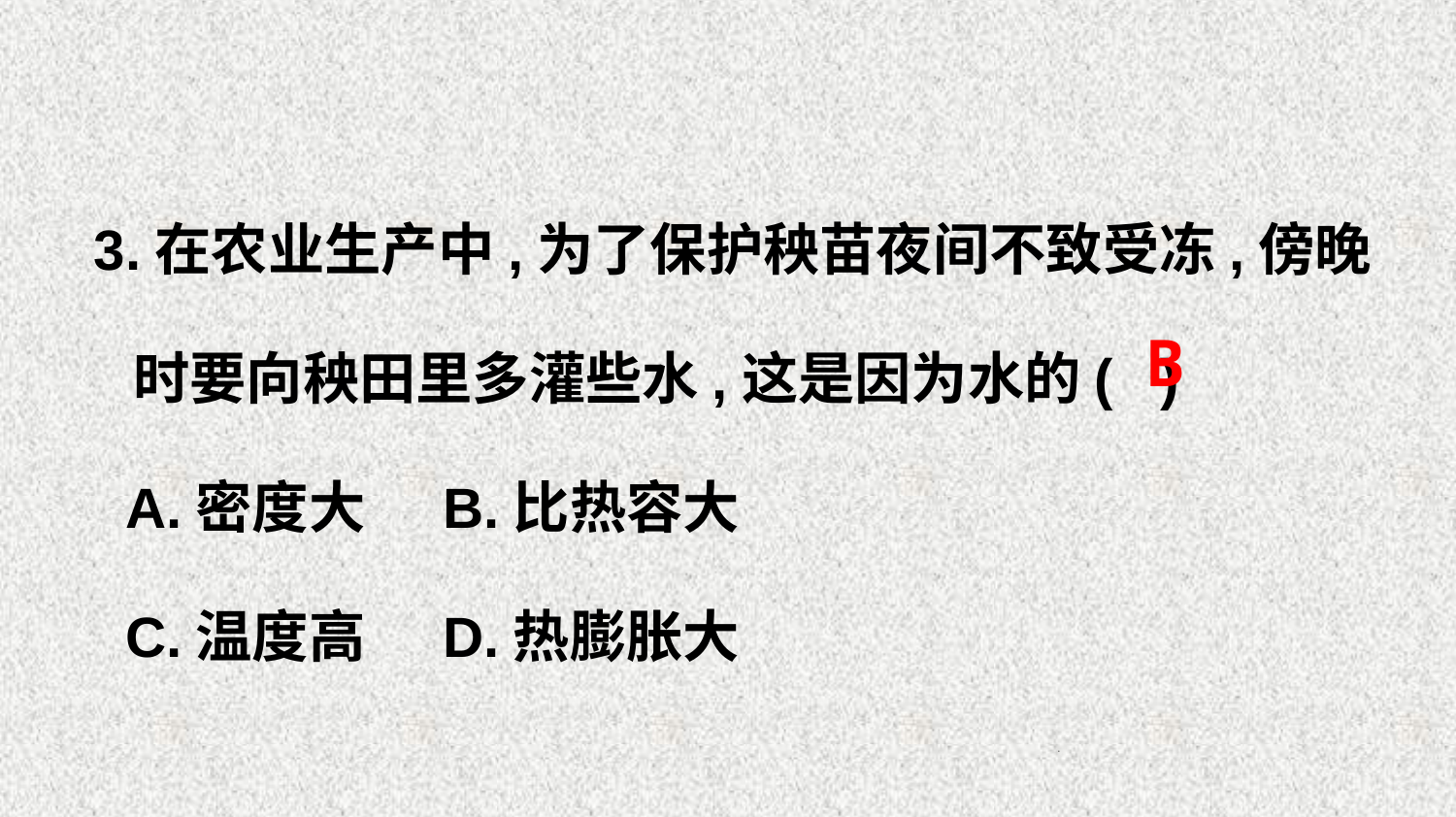

3.在农业生产中,为了保护秧苗夜间不致受冻,傍晚
  时要向秧田里多灌些水,这是因为水的(   )
  A.密度大     B.比热容大
  C.温度高     D.热膨胀大
B
16